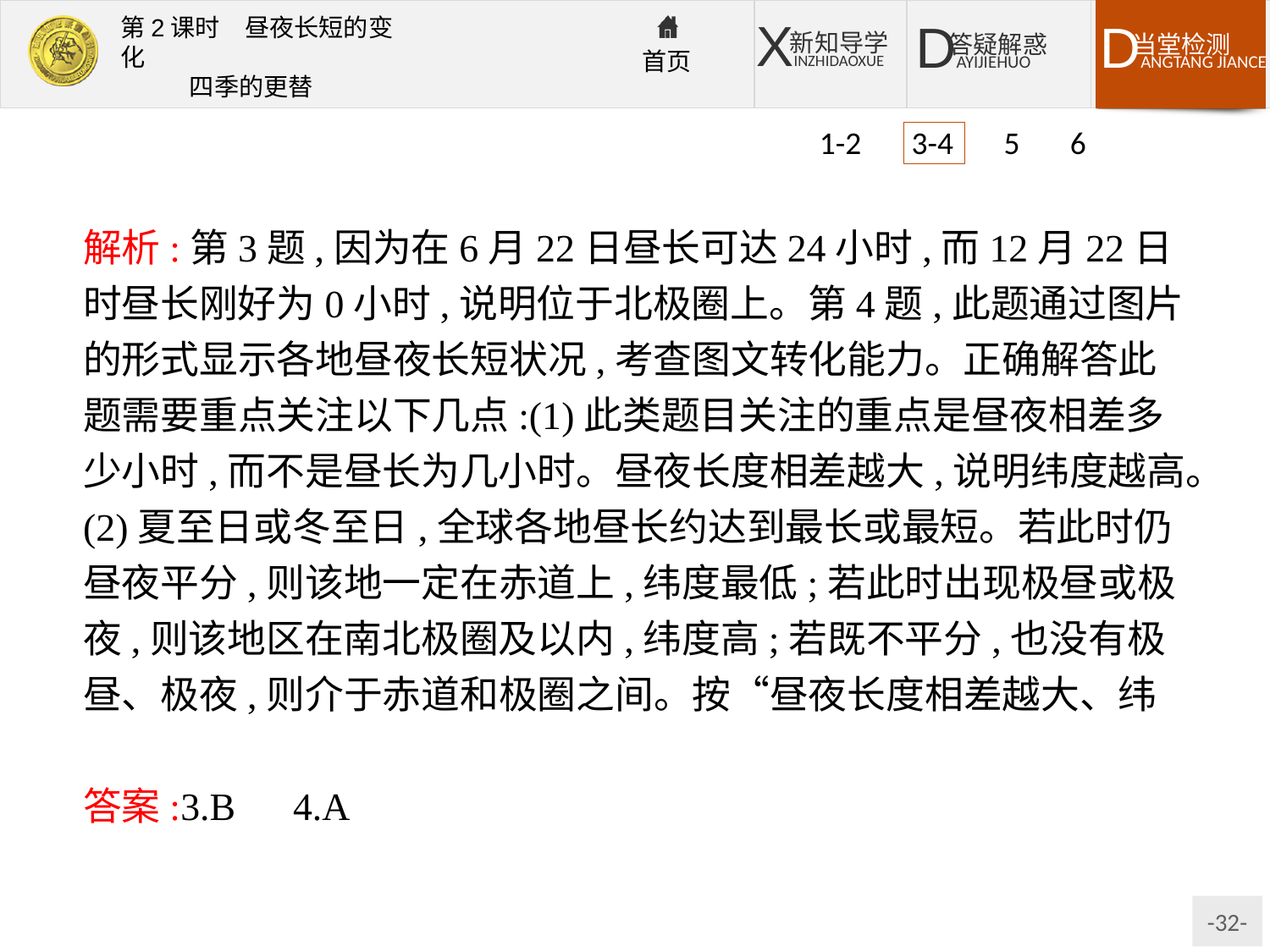

1-2       3-4       5       6

解析:第3题,因为在6月22日昼长可达24小时,而12月22日时昼长刚好为0小时,说明位于北极圈上。第4题,此题通过图片的形式显示各地昼夜长短状况,考查图文转化能力。正确解答此题需要重点关注以下几点:(1)此类题目关注的重点是昼夜相差多少小时,而不是昼长为几小时。昼夜长度相差越大,说明纬度越高。(2)夏至日或冬至日,全球各地昼长约达到最长或最短。若此时仍昼夜平分,则该地一定在赤道上,纬度最低;若此时出现极昼或极夜,则该地区在南北极圈及以内,纬度高;若既不平分,也没有极昼、极夜,则介于赤道和极圈之间。按“昼夜长度相差越大、纬度越高”的原则判断即可。
答案:3.B　4.A